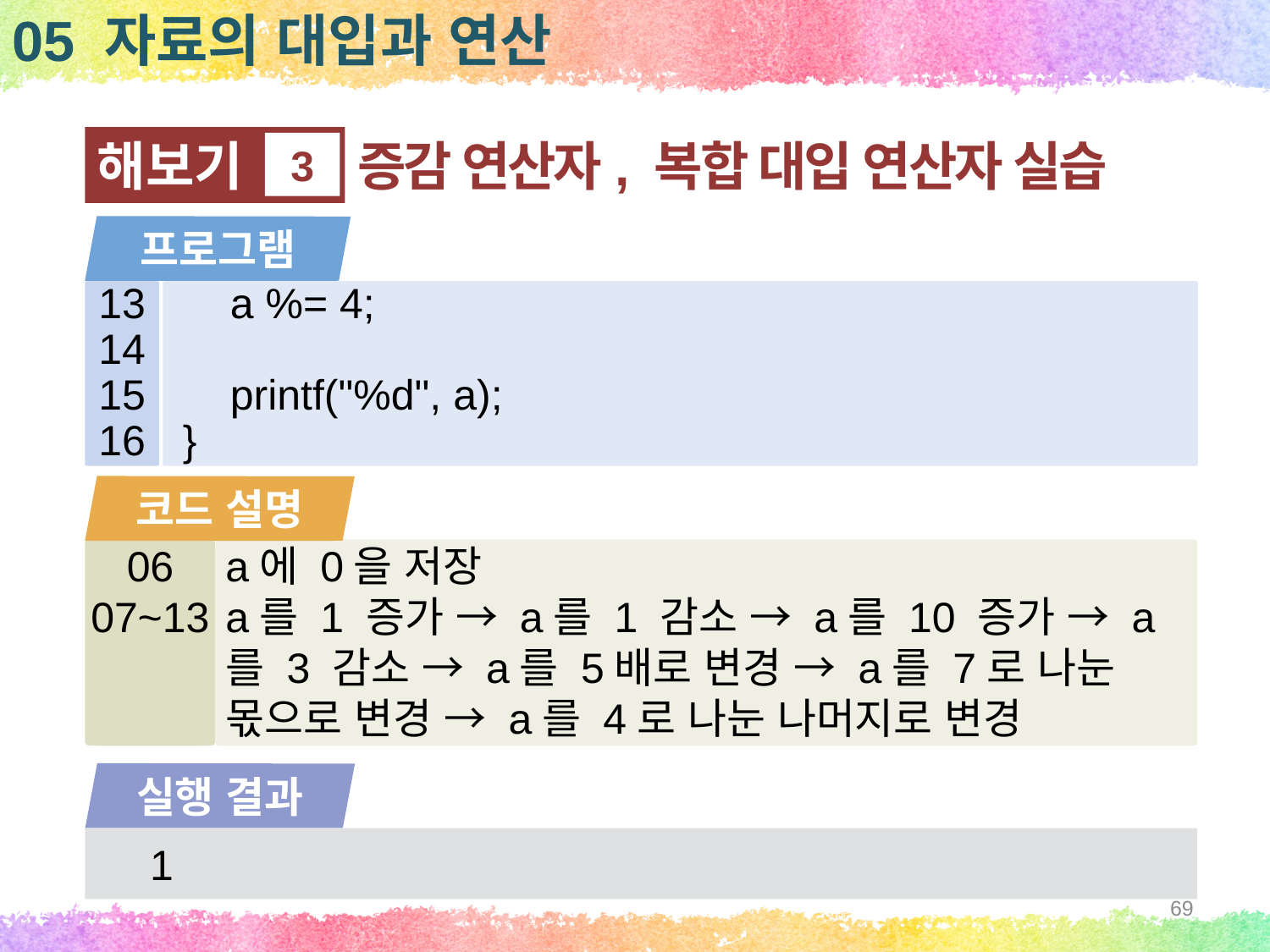

05 자료의 대입과 연산
해보기
3
증감 연산자, 복합 대입 연산자 실습
프로그램
13
14
15
16
    a %= 4;

    printf("%d", a);
}
코드 설명
06
07~13
a에 0을 저장
a를 1 증가 → a를 1 감소 → a를 10 증가 → a를 3 감소 → a를 5배로 변경 → a를 7로 나눈 몫으로 변경 → a를 4로 나눈 나머지로 변경
실행 결과
1
69